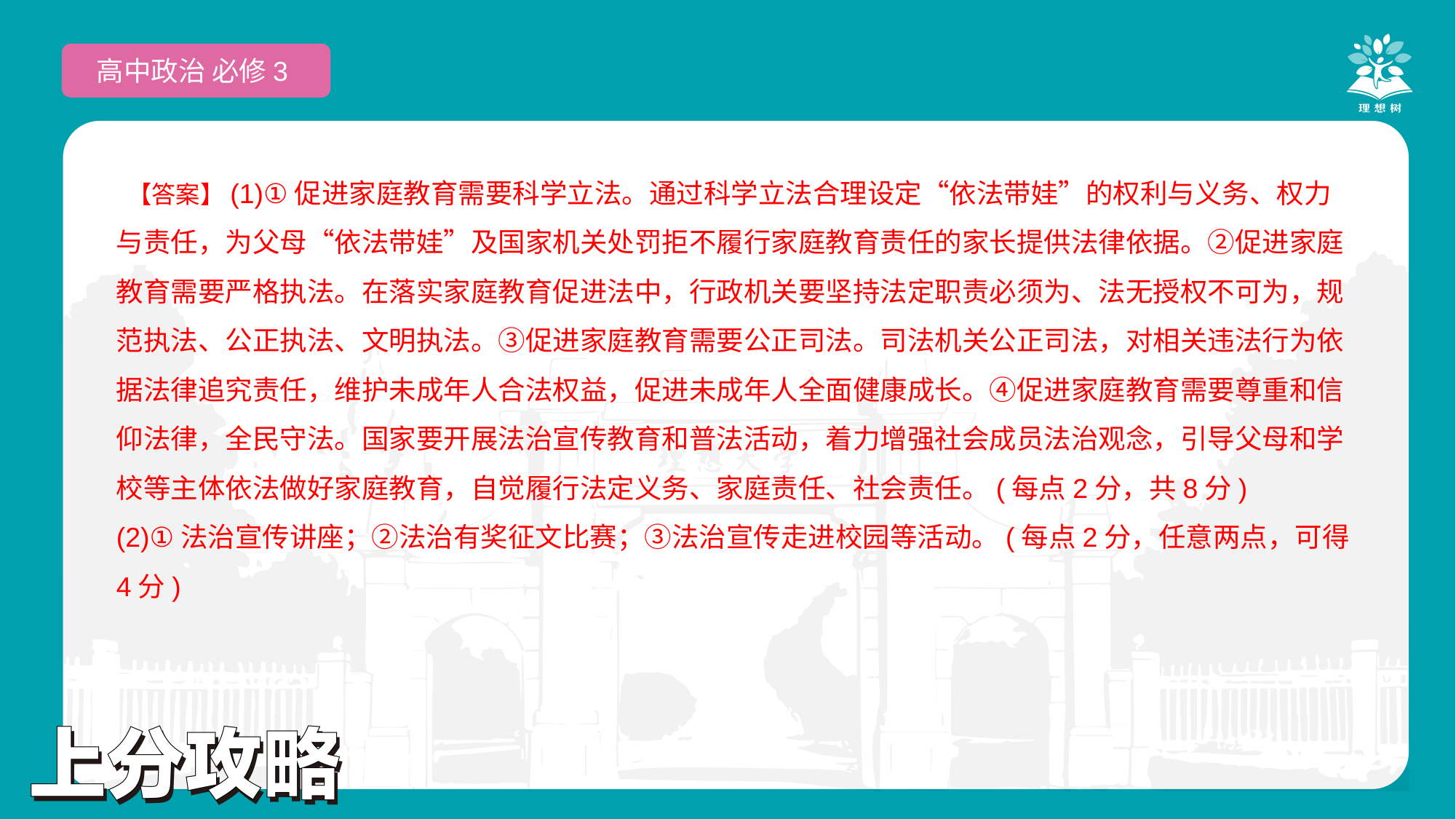

高中政治 必修3
 【答案】(1)①促进家庭教育需要科学立法。通过科学立法合理设定“依法带娃”的权利与义务、权力与责任，为父母“依法带娃”及国家机关处罚拒不履行家庭教育责任的家长提供法律依据。②促进家庭教育需要严格执法。在落实家庭教育促进法中，行政机关要坚持法定职责必须为、法无授权不可为，规范执法、公正执法、文明执法。③促进家庭教育需要公正司法。司法机关公正司法，对相关违法行为依据法律追究责任，维护未成年人合法权益，促进未成年人全面健康成长。④促进家庭教育需要尊重和信仰法律，全民守法。国家要开展法治宣传教育和普法活动，着力增强社会成员法治观念，引导父母和学校等主体依法做好家庭教育，自觉履行法定义务、家庭责任、社会责任。(每点2分，共8分)
(2)①法治宣传讲座；②法治有奖征文比赛；③法治宣传走进校园等活动。(每点2分，任意两点，可得4分)